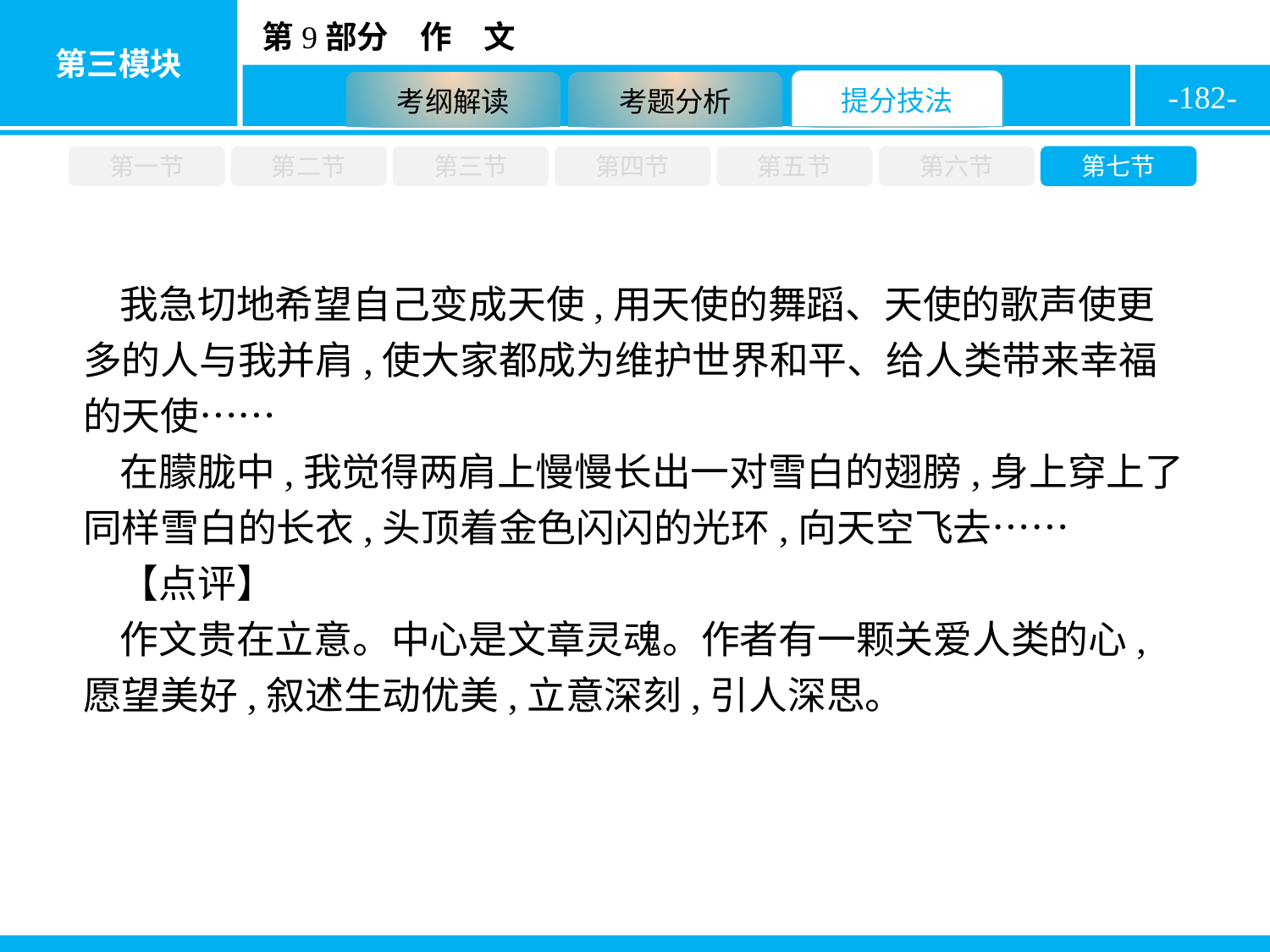

-182-
第一节
第二节
第三节
第四节
第五节
第六节
第七节
我急切地希望自己变成天使,用天使的舞蹈、天使的歌声使更多的人与我并肩,使大家都成为维护世界和平、给人类带来幸福的天使……
在朦胧中,我觉得两肩上慢慢长出一对雪白的翅膀,身上穿上了同样雪白的长衣,头顶着金色闪闪的光环,向天空飞去……
【点评】
作文贵在立意。中心是文章灵魂。作者有一颗关爱人类的心,愿望美好,叙述生动优美,立意深刻,引人深思。